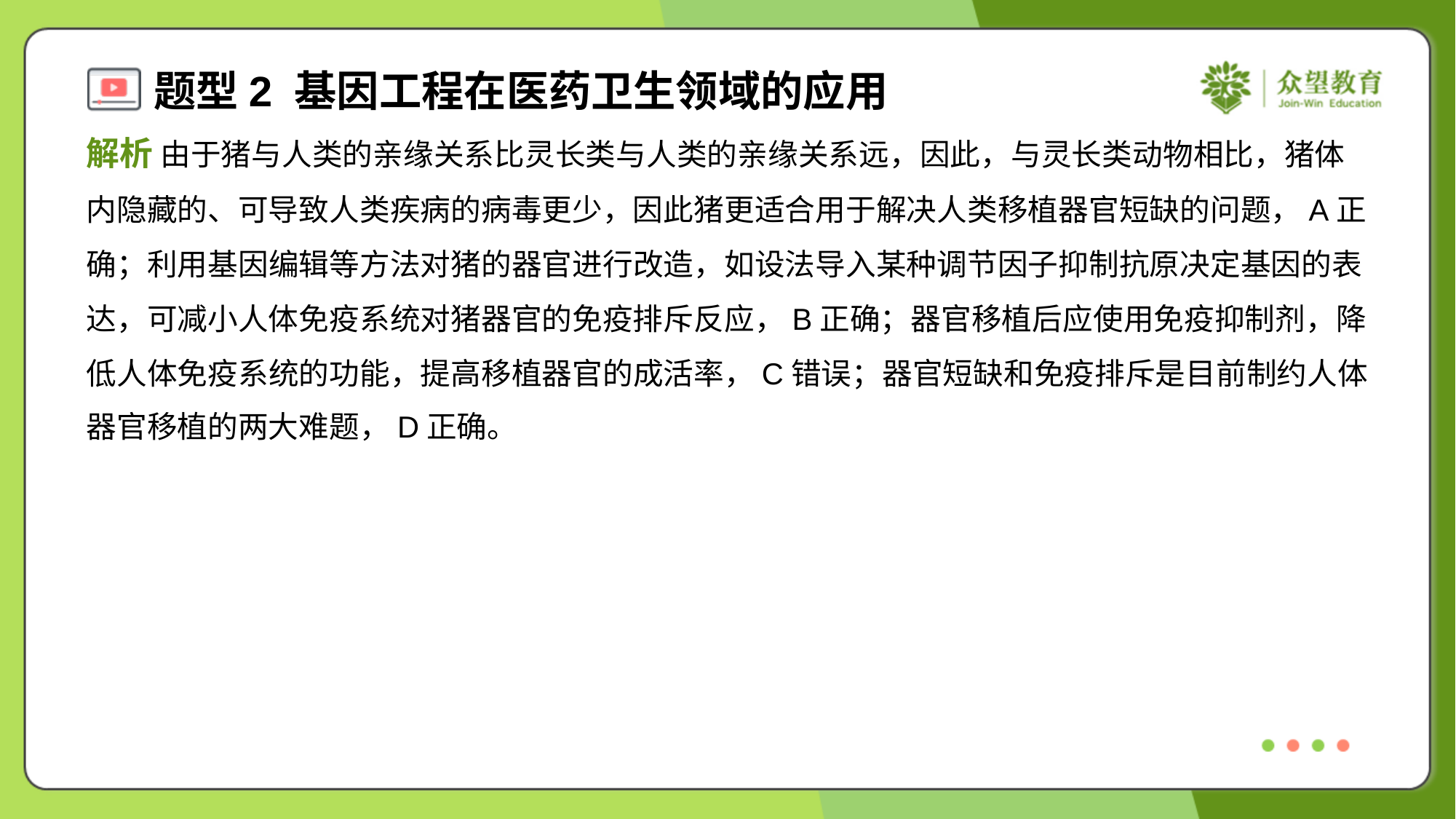

解析 由于猪与人类的亲缘关系比灵长类与人类的亲缘关系远，因此，与灵长类动物相比，猪体
内隐藏的、可导致人类疾病的病毒更少，因此猪更适合用于解决人类移植器官短缺的问题，A正
确；利用基因编辑等方法对猪的器官进行改造，如设法导入某种调节因子抑制抗原决定基因的表
达，可减小人体免疫系统对猪器官的免疫排斥反应，B正确；器官移植后应使用免疫抑制剂，降
低人体免疫系统的功能，提高移植器官的成活率，C错误；器官短缺和免疫排斥是目前制约人体
器官移植的两大难题，D正确。